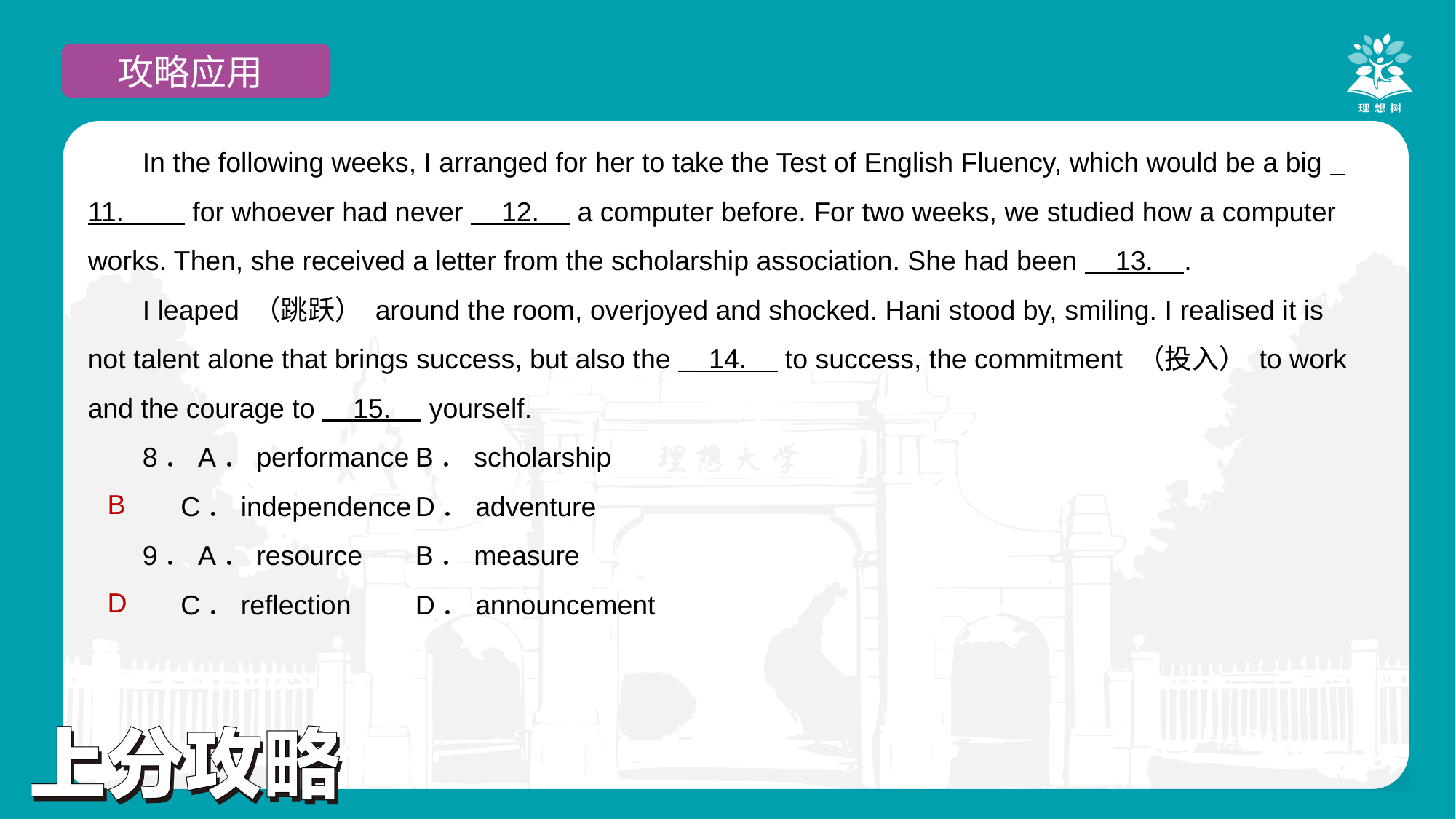

攻略应用
In the following weeks, I arranged for her to take the Test of English Fluency, which would be a big    11.         for whoever had never     12.     a computer before. For two weeks, we studied how a computer works. Then, she received a letter from the scholarship association. She had been     13.    .
I leaped （跳跃） around the room, overjoyed and shocked. Hani stood by, smiling. I realised it is not talent alone that brings success, but also the     14.     to success, the commitment （投入） to work and the courage to     15.     yourself.
8．A．performance	B．scholarship
     C．independence	D．adventure
9．A．resource	B．measure
     C．reflection	D．announcement
B
D